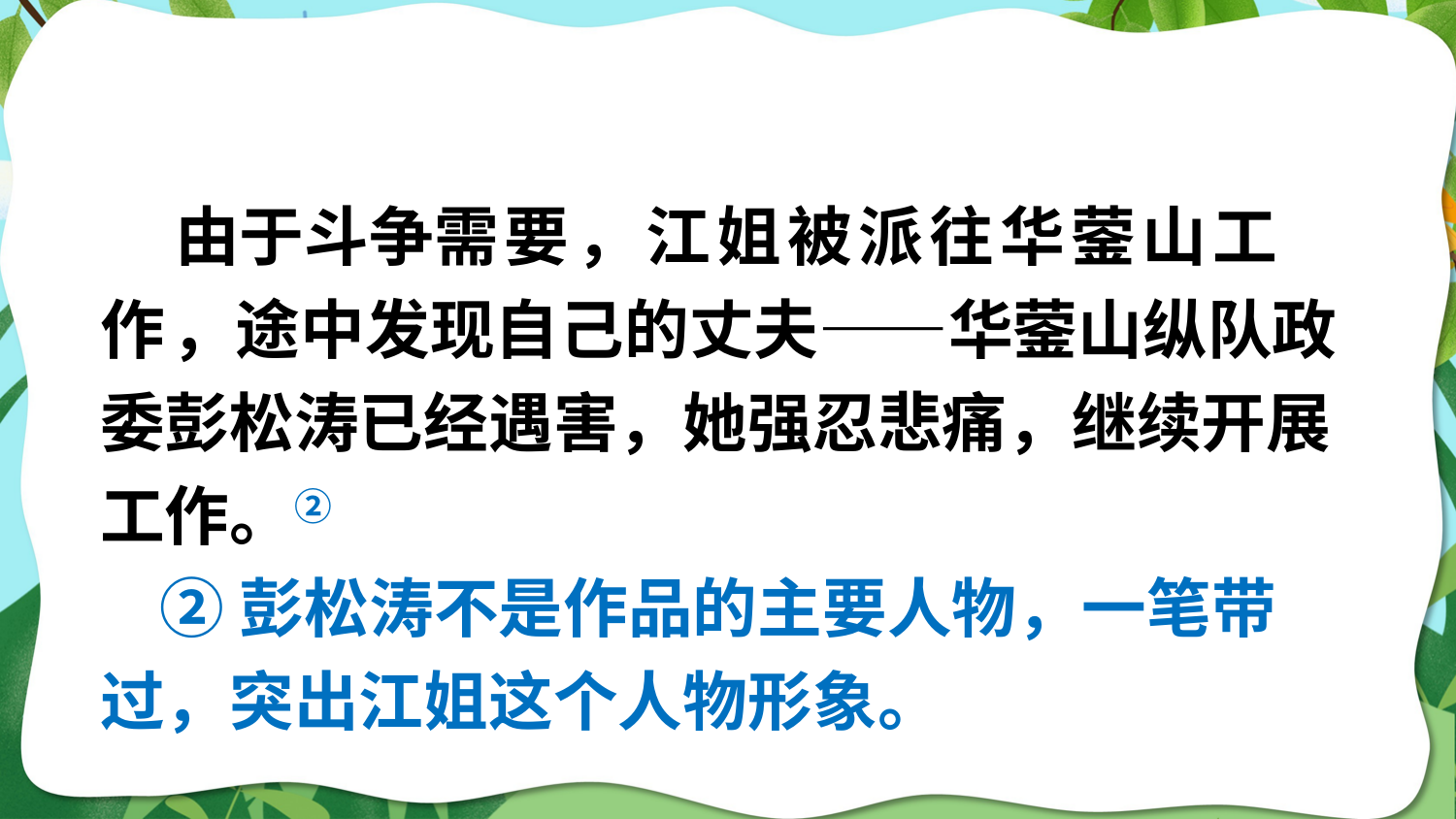

由于斗争需要，江姐被派往华蓥山工作，途中发现自己的丈夫——华蓥山纵队政委彭松涛已经遇害，她强忍悲痛，继续开展工作。②
    ②彭松涛不是作品的主要人物，一笔带过，突出江姐这个人物形象。